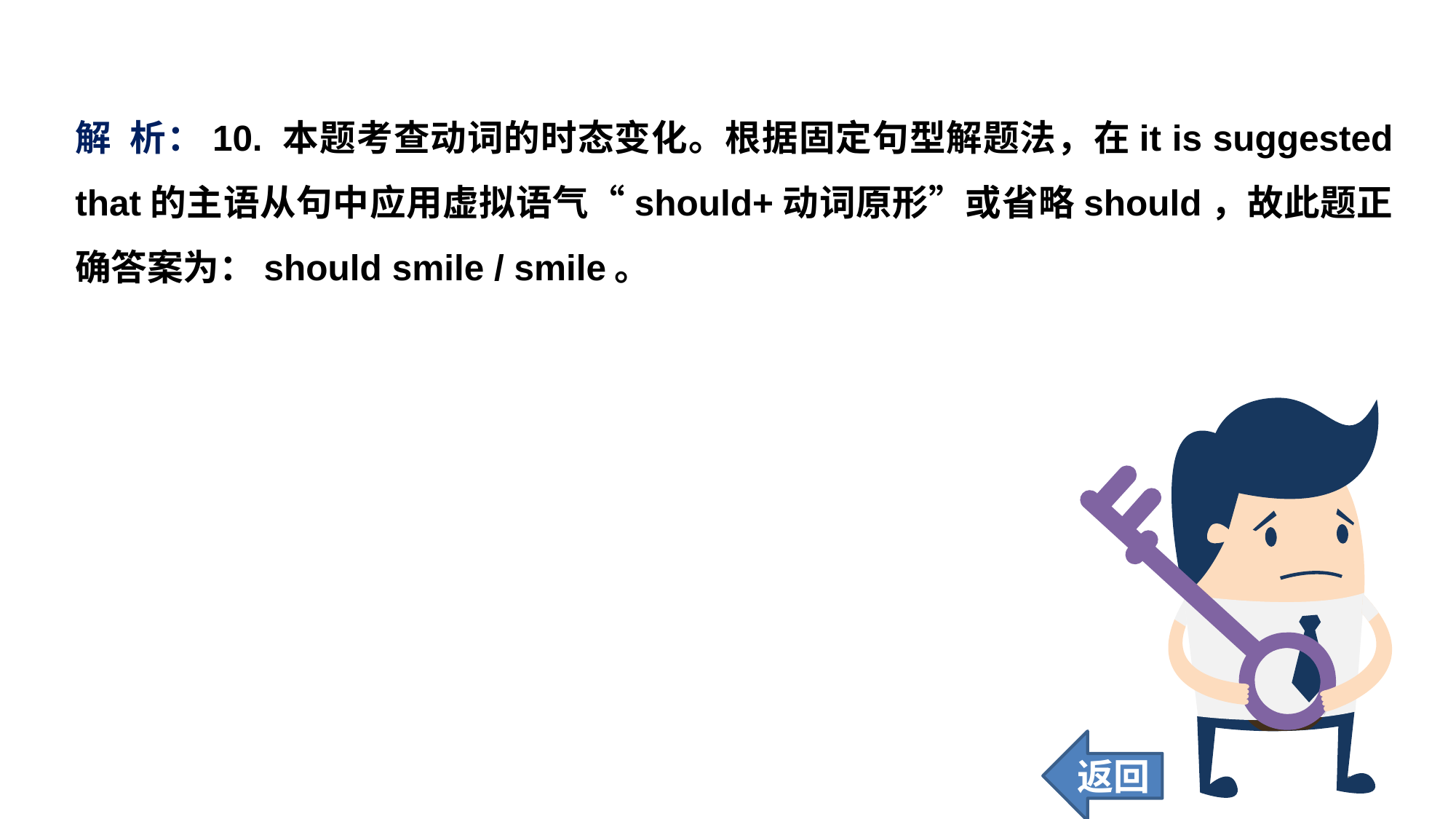

解  析：10. 本题考查动词的时态变化。根据固定句型解题法，在it is suggested that的主语从句中应用虚拟语气“should+动词原形”或省略should，故此题正确答案为：should smile / smile。

返回
193